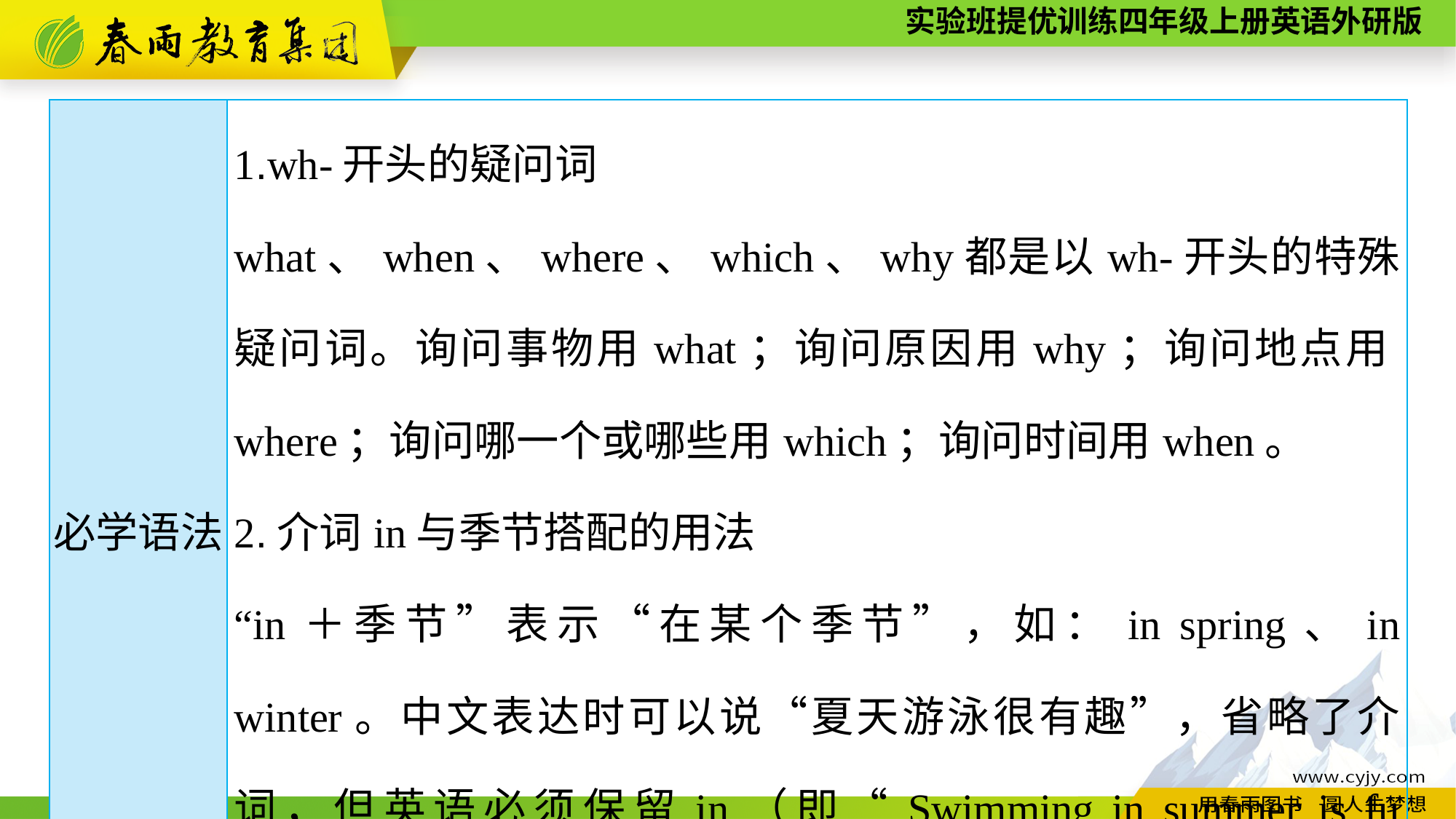

| 必学语法 | 1.wh-开头的疑问词 what、when、where、which、why都是以wh-开头的特殊疑问词。询问事物用what；询问原因用why；询问地点用where；询问哪一个或哪些用which；询问时间用when。 2.介词in与季节搭配的用法 “in＋季节”表示“在某个季节”，如：in spring、in winter。中文表达时可以说“夏天游泳很有趣”，省略了介词，但英语必须保留in（即“Swimming in summer is fun.”）。 |
| --- | --- |